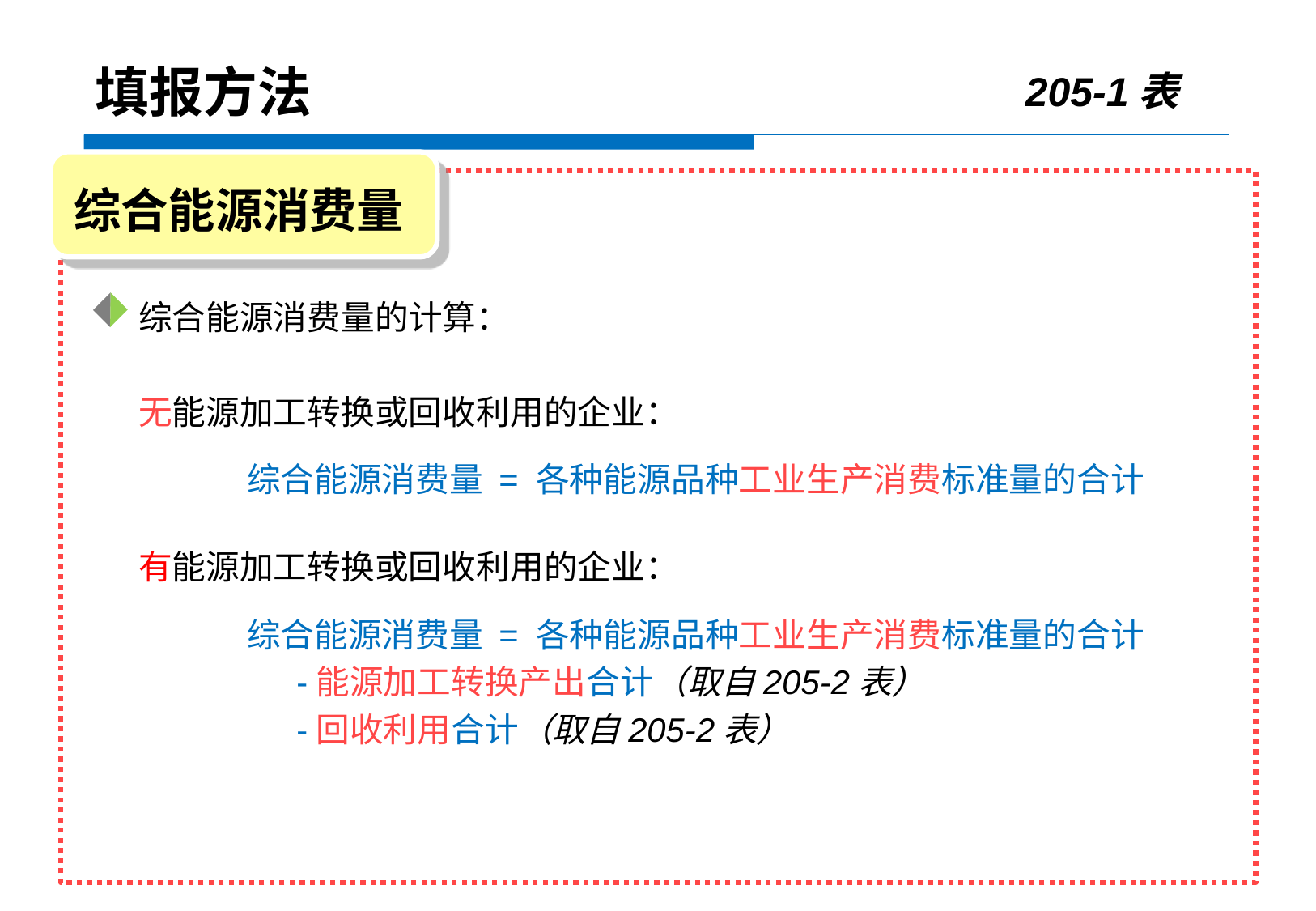

205-1表
填报方法

综合能源消费量

综合能源消费量的计算：

无能源加工转换或回收利用的企业：
综合能源消费量 = 各种能源品种工业生产消费标准量的合计

有能源加工转换或回收利用的企业：
综合能源消费量 = 各种能源品种工业生产消费标准量的合计
                 -能源加工转换产出合计（取自205-2表）
                 -回收利用合计（取自205-2表）